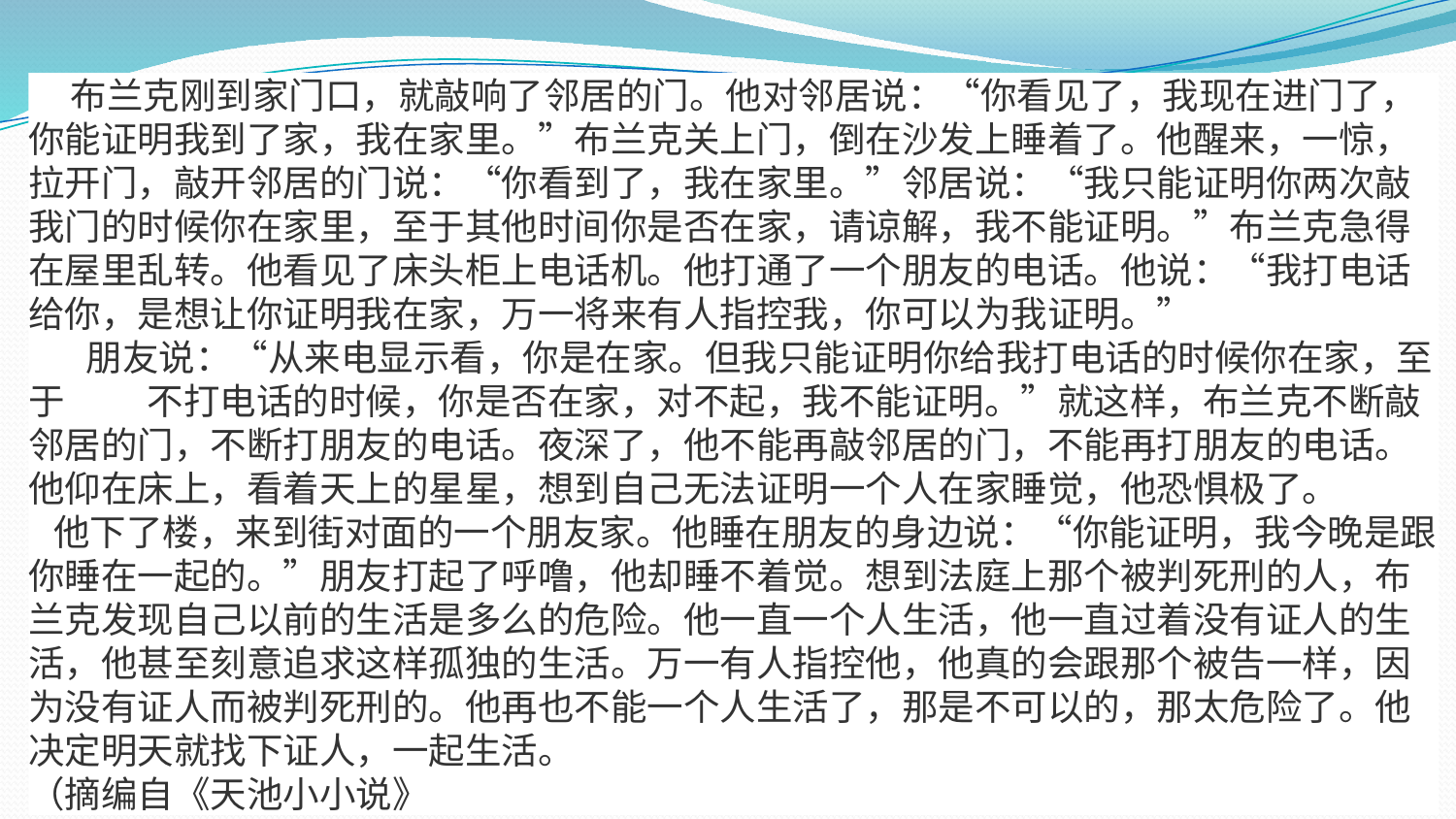

布兰克刚到家门口，就敲响了邻居的门。他对邻居说：“你看见了，我现在进门了，你能证明我到了家，我在家里。”布兰克关上门，倒在沙发上睡着了。他醒来，一惊，拉开门，敲开邻居的门说：“你看到了，我在家里。”邻居说：“我只能证明你两次敲我门的时候你在家里，至于其他时间你是否在家，请谅解，我不能证明。”布兰克急得在屋里乱转。他看见了床头柜上电话机。他打通了一个朋友的电话。他说：“我打电话给你，是想让你证明我在家，万一将来有人指控我，你可以为我证明。”
       朋友说：“从来电显示看，你是在家。但我只能证明你给我打电话的时候你在家，至于          不打电话的时候，你是否在家，对不起，我不能证明。”就这样，布兰克不断敲邻居的门，不断打朋友的电话。夜深了，他不能再敲邻居的门，不能再打朋友的电话。他仰在床上，看着天上的星星，想到自己无法证明一个人在家睡觉，他恐惧极了。
  他下了楼，来到街对面的一个朋友家。他睡在朋友的身边说：“你能证明，我今晚是跟你睡在一起的。”朋友打起了呼噜，他却睡不着觉。想到法庭上那个被判死刑的人，布兰克发现自己以前的生活是多么的危险。他一直一个人生活，他一直过着没有证人的生活，他甚至刻意追求这样孤独的生活。万一有人指控他，他真的会跟那个被告一样，因为没有证人而被判死刑的。他再也不能一个人生活了，那是不可以的，那太危险了。他决定明天就找下证人，一起生活。
（摘编自《天池小小说》